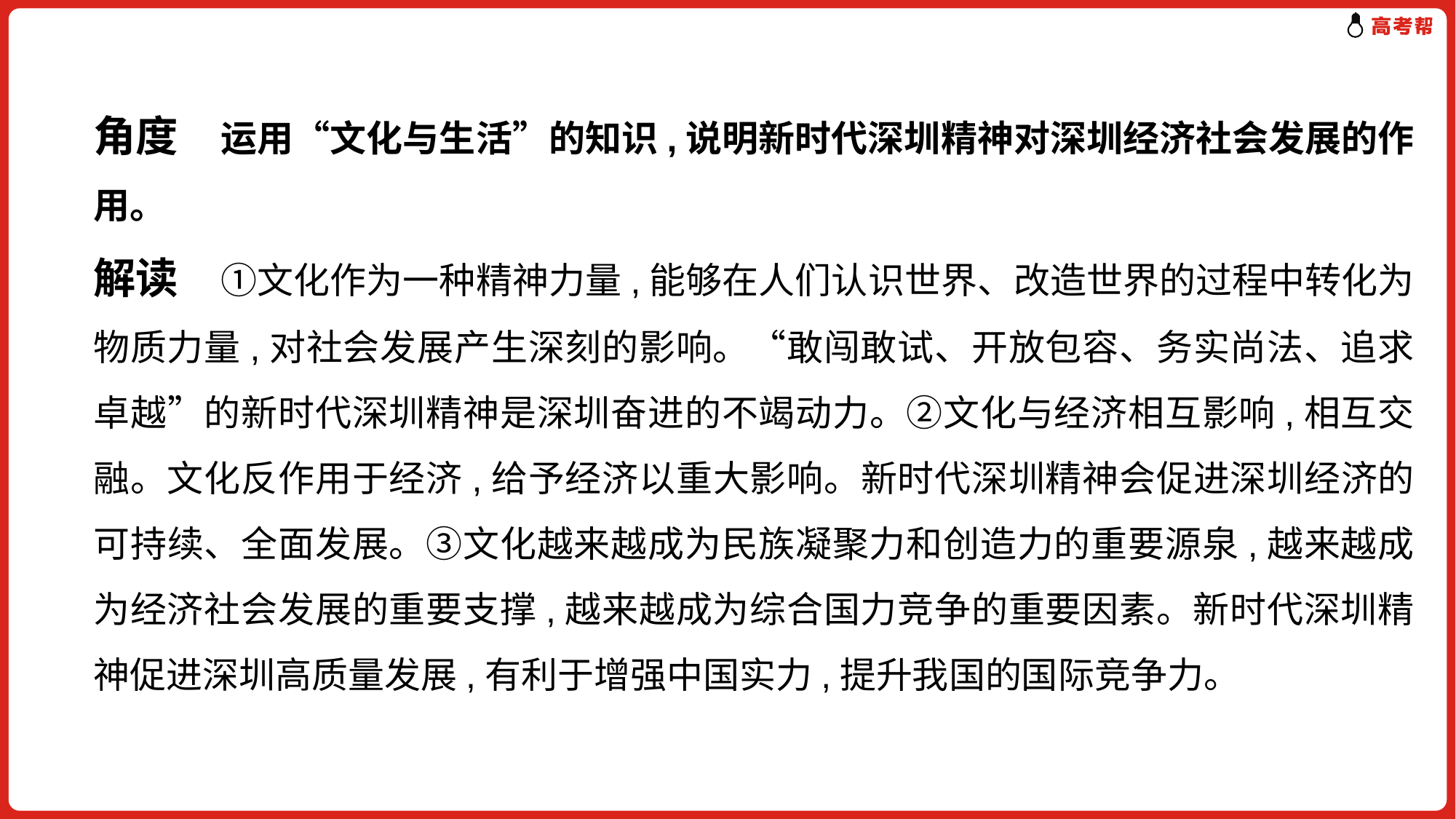

角度　运用“文化与生活”的知识,说明新时代深圳精神对深圳经济社会发展的作用。
解读　①文化作为一种精神力量,能够在人们认识世界、改造世界的过程中转化为物质力量,对社会发展产生深刻的影响。“敢闯敢试、开放包容、务实尚法、追求卓越”的新时代深圳精神是深圳奋进的不竭动力。②文化与经济相互影响,相互交融。文化反作用于经济,给予经济以重大影响。新时代深圳精神会促进深圳经济的可持续、全面发展。③文化越来越成为民族凝聚力和创造力的重要源泉,越来越成为经济社会发展的重要支撑,越来越成为综合国力竞争的重要因素。新时代深圳精神促进深圳高质量发展,有利于增强中国实力,提升我国的国际竞争力。